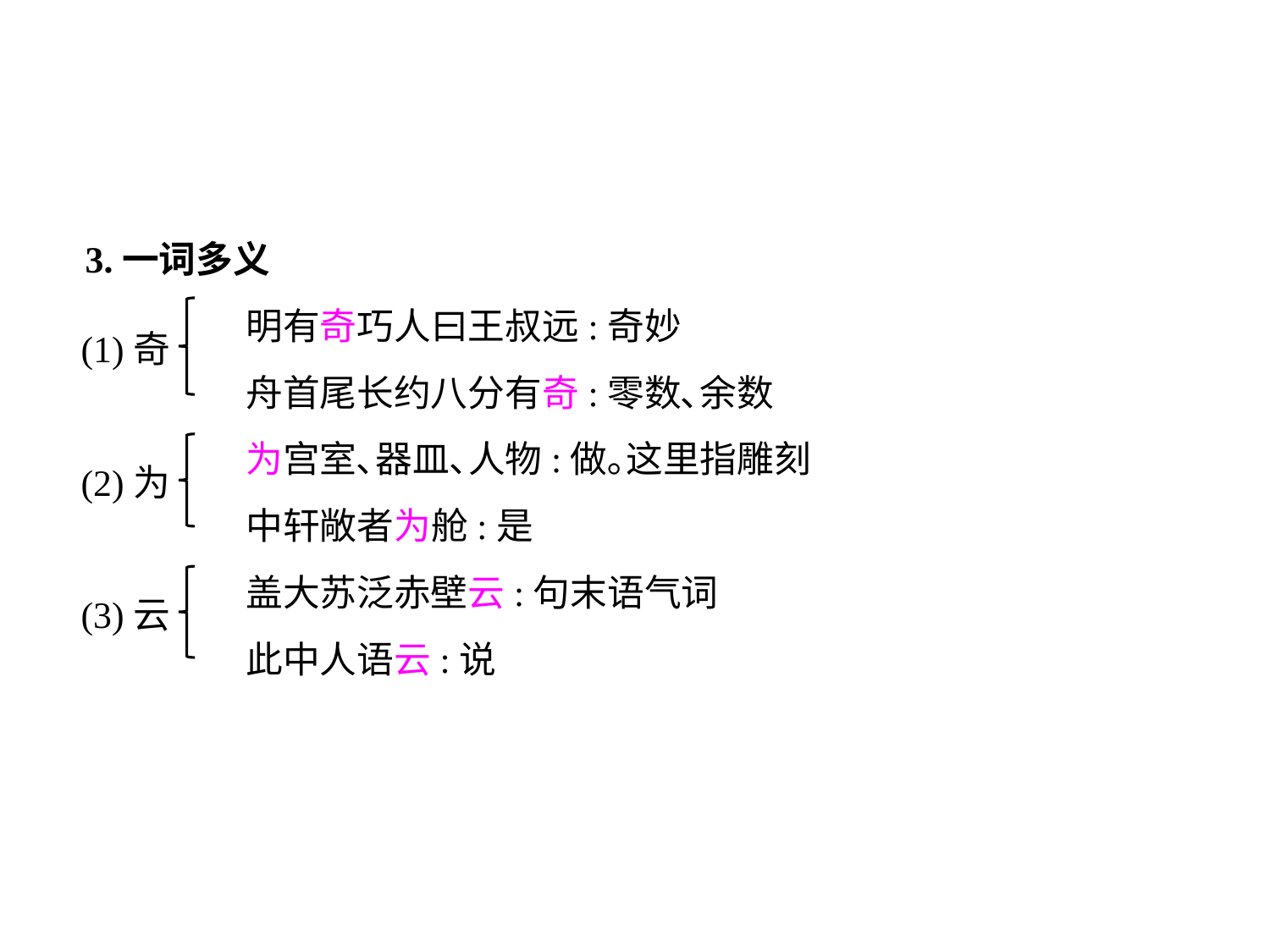

3.一词多义
	   明有奇巧人曰王叔远:奇妙
	   舟首尾长约八分有奇:零数､余数
	   为宫室､器皿､人物:做｡这里指雕刻
	   中轩敞者为舱:是
	   盖大苏泛赤壁云:句末语气词
	   此中人语云:说

(1)奇

(2)为

(3)云